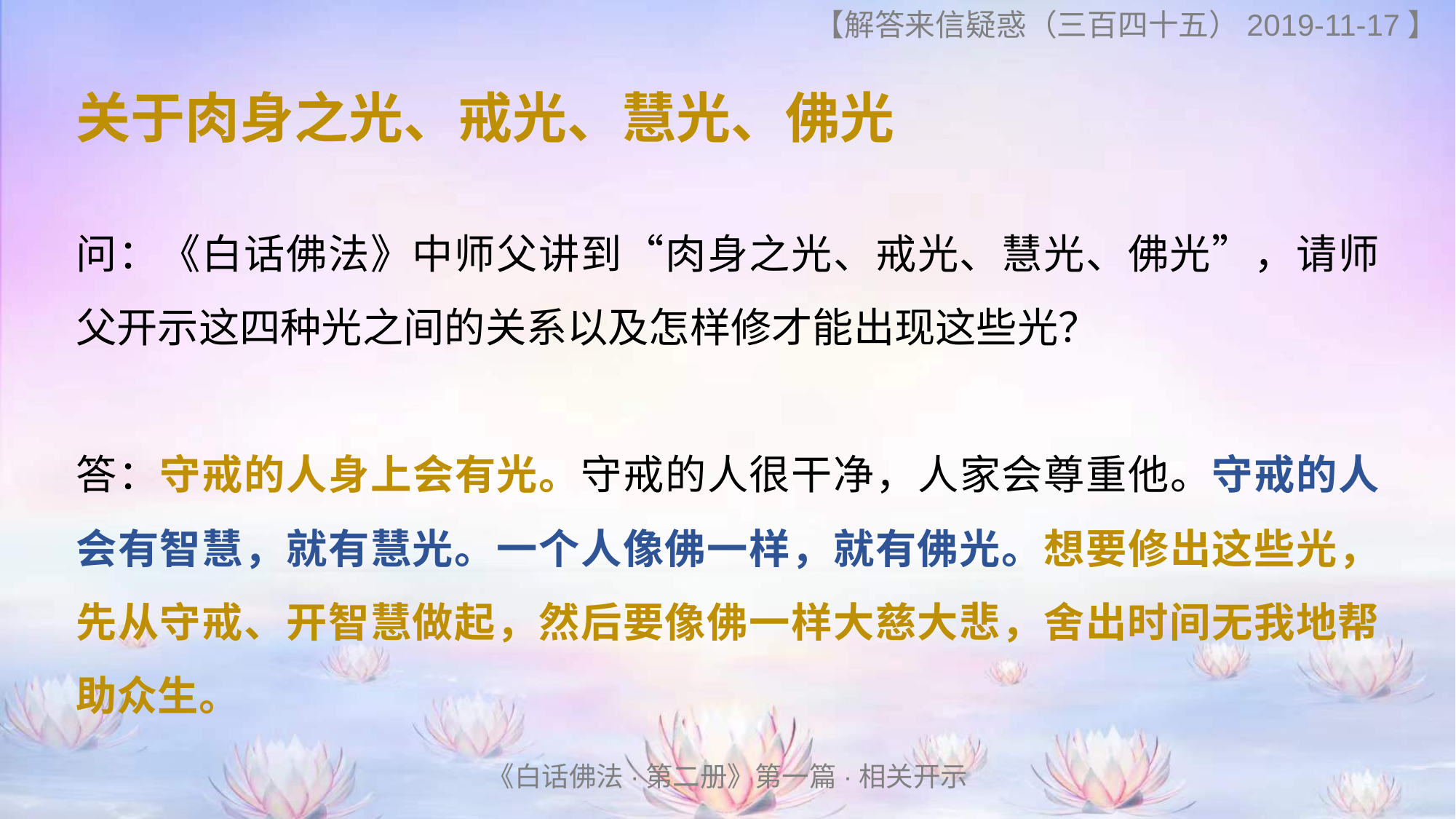

【解答来信疑惑（三百四十五）2019-11-17】
关于肉身之光、戒光、慧光、佛光

问：《白话佛法》中师父讲到“肉身之光、戒光、慧光、佛光”，请师父开示这四种光之间的关系以及怎样修才能出现这些光？

答：守戒的人身上会有光。守戒的人很干净，人家会尊重他。守戒的人会有智慧，就有慧光。一个人像佛一样，就有佛光。想要修出这些光，先从守戒、开智慧做起，然后要像佛一样大慈大悲，舍出时间无我地帮助众生。
《白话佛法·第二册》第一篇·相关开示